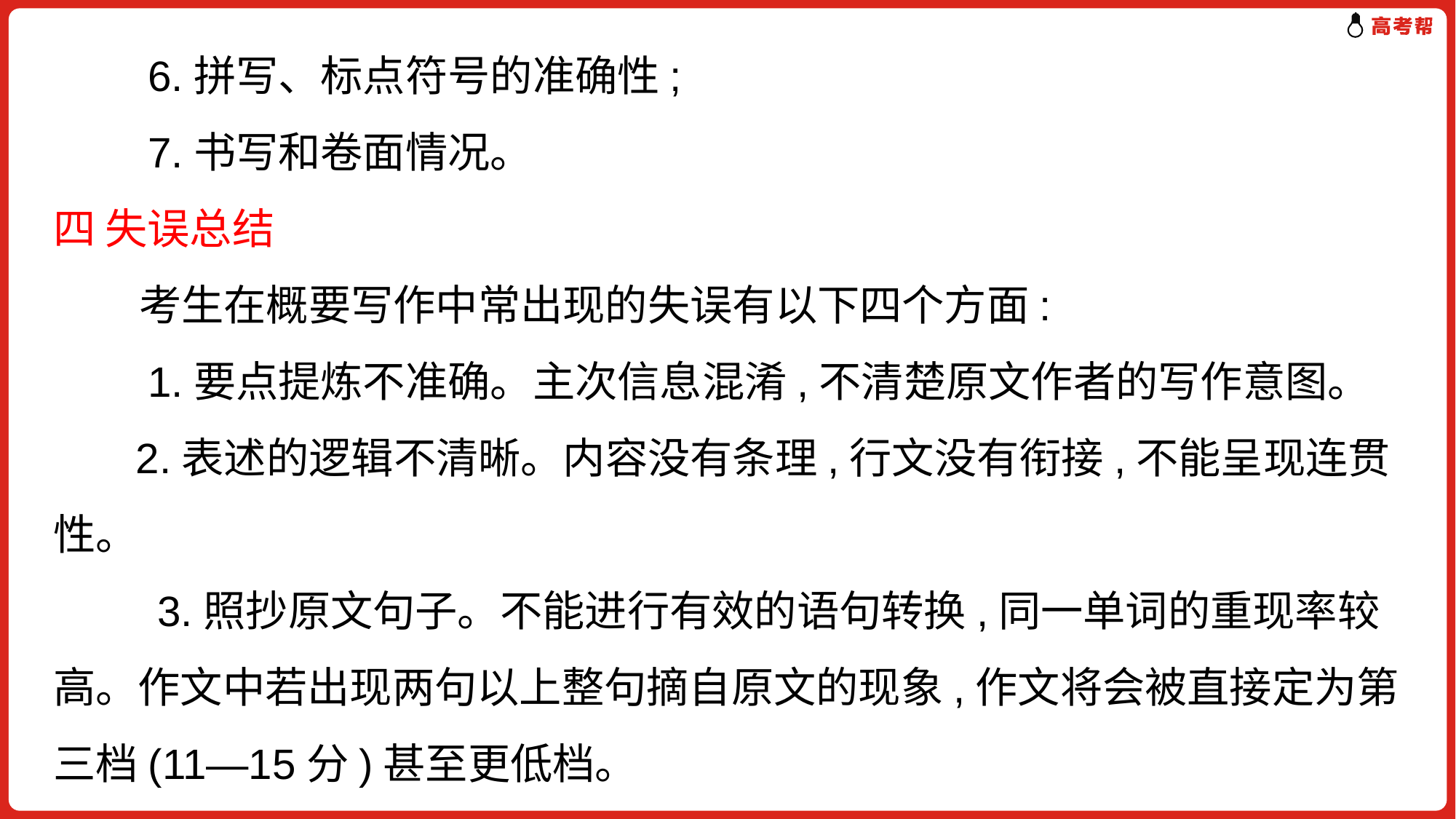

6.拼写、标点符号的准确性;
        7.书写和卷面情况。
四 失误总结
        考生在概要写作中常出现的失误有以下四个方面:
        1.要点提炼不准确。主次信息混淆,不清楚原文作者的写作意图。
       2.表述的逻辑不清晰。内容没有条理,行文没有衔接,不能呈现连贯性。
　　 3.照抄原文句子。不能进行有效的语句转换,同一单词的重现率较高。作文中若出现两句以上整句摘自原文的现象,作文将会被直接定为第三档(11—15分)甚至更低档。
        4.单词拼写错误较多,时态、语态出错率较高。